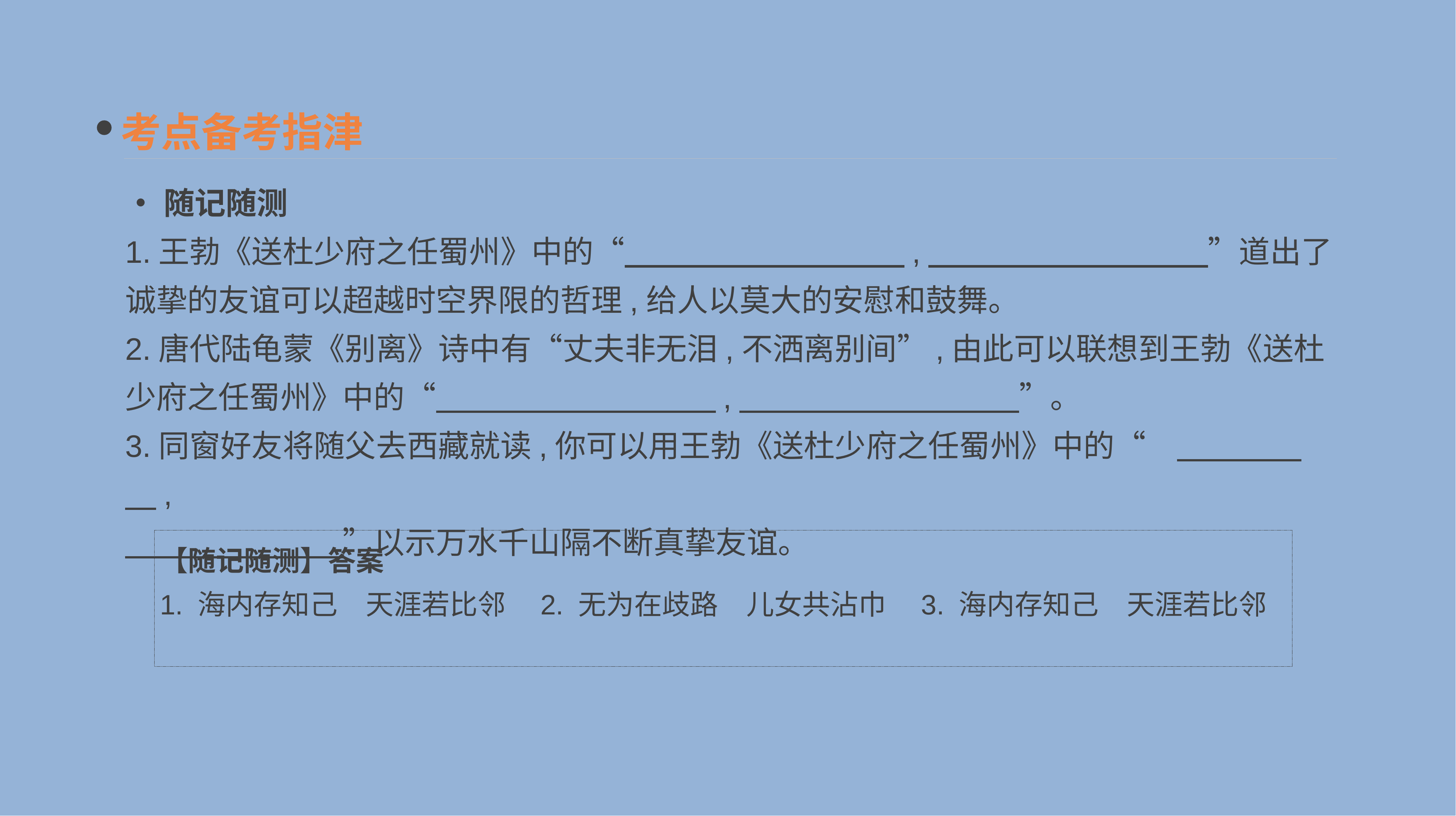

考点备考指津

•随记随测
1.王勃《送杜少府之任蜀州》中的“　　　　　　　　　,　　　　　　　　　”道出了诚挚的友谊可以超越时空界限的哲理,给人以莫大的安慰和鼓舞。
2.唐代陆龟蒙《别离》诗中有“丈夫非无泪,不洒离别间”,由此可以联想到王勃《送杜少府之任蜀州》中的“　　　　　　　　　,　　　　　　　　　”。
3.同窗好友将随父去西藏就读,你可以用王勃《送杜少府之任蜀州》中的“　　　　　　,
　　　　　　　”以示万水千山隔不断真挚友谊。
【随记随测】答案
1. 海内存知己　天涯若比邻　2. 无为在歧路　儿女共沾巾　3. 海内存知己　天涯若比邻